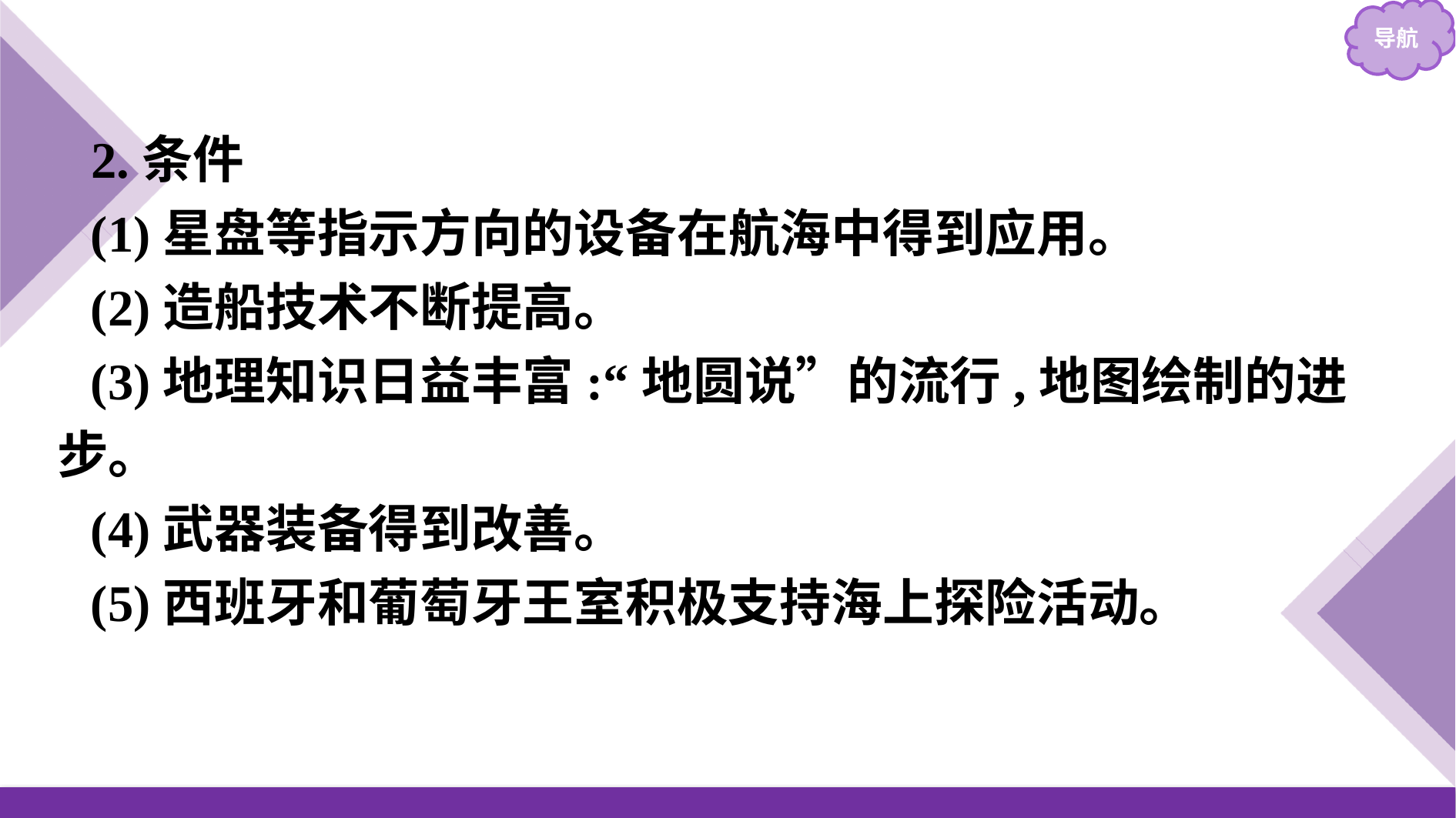

2.条件
(1)星盘等指示方向的设备在航海中得到应用。
(2)造船技术不断提高。
(3)地理知识日益丰富:“地圆说”的流行,地图绘制的进步。
(4)武器装备得到改善。
(5)西班牙和葡萄牙王室积极支持海上探险活动。